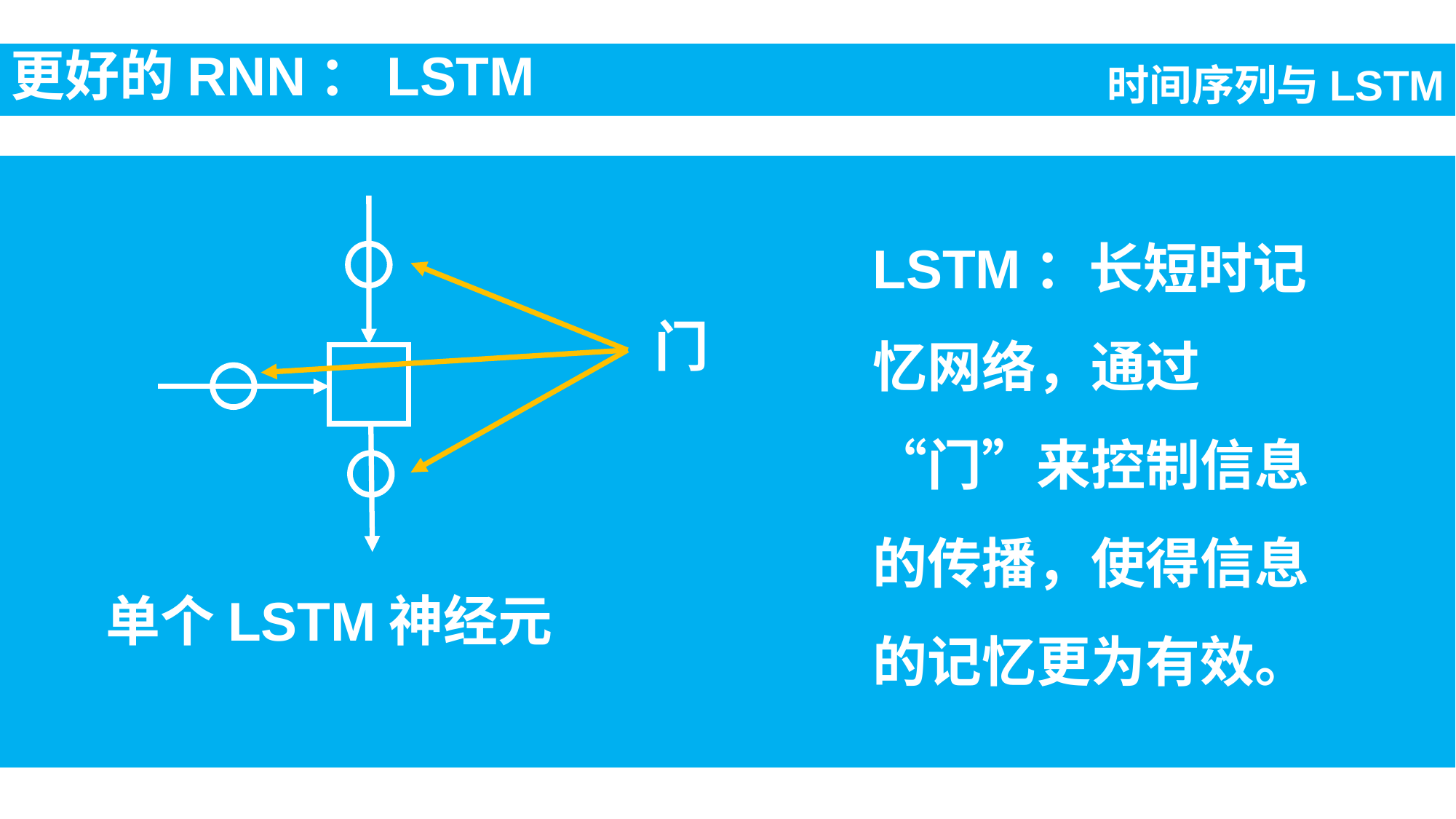

更好的RNN：LSTM
时间序列与LSTM

LSTM：长短时记忆网络，通过“门”来控制信息的传播，使得信息的记忆更为有效。
门
单个LSTM神经元